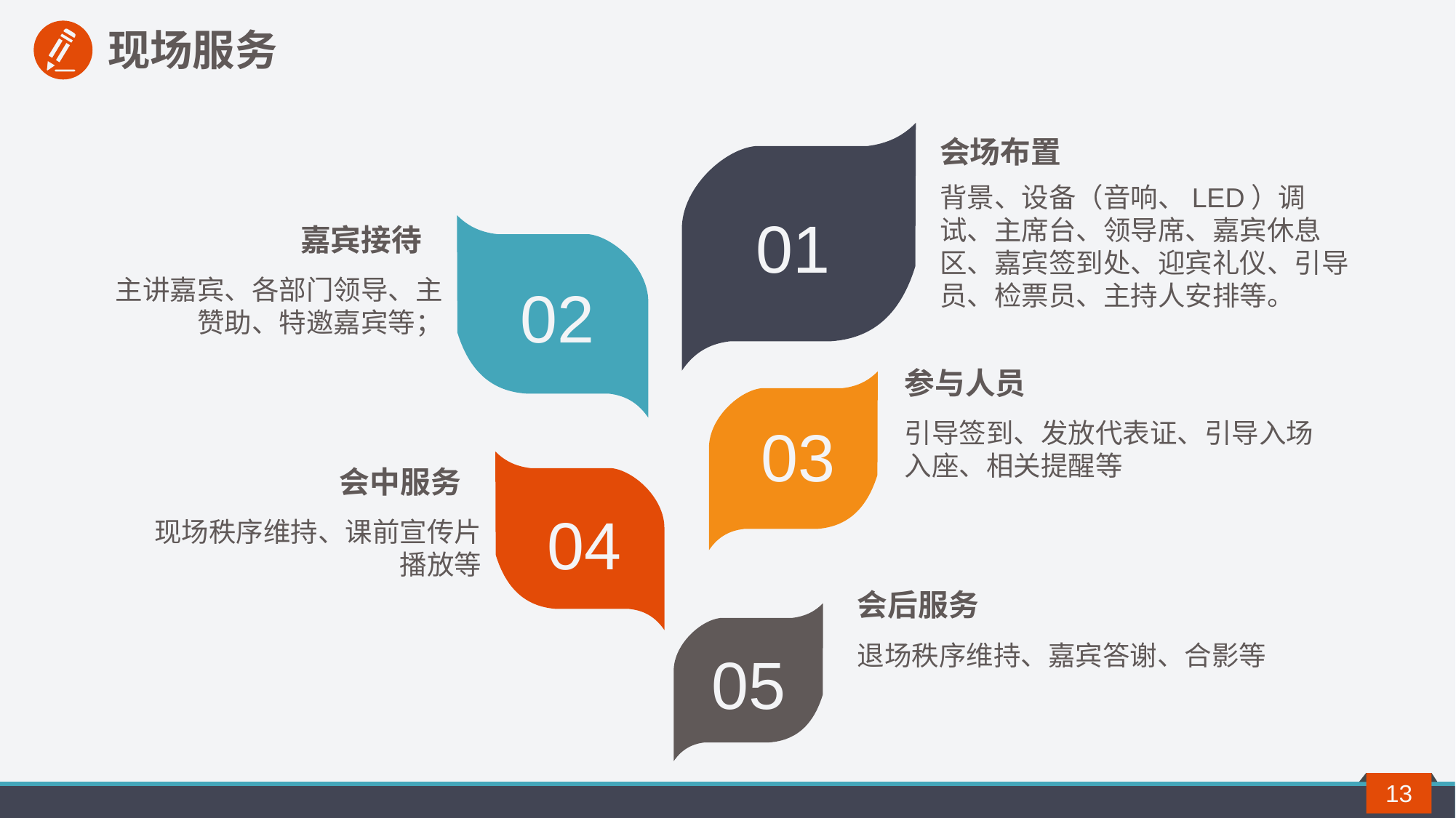

现场服务

会场布置
背景、设备（音响、LED）调试、主席台、领导席、嘉宾休息区、嘉宾签到处、迎宾礼仪、引导员、检票员、主持人安排等。
01
嘉宾接待

主讲嘉宾、各部门领导、主赞助、特邀嘉宾等；
02
参与人员

03
引导签到、发放代表证、引导入场入座、相关提醒等

会中服务
04
现场秩序维持、课前宣传片播放等
会后服务

退场秩序维持、嘉宾答谢、合影等
05